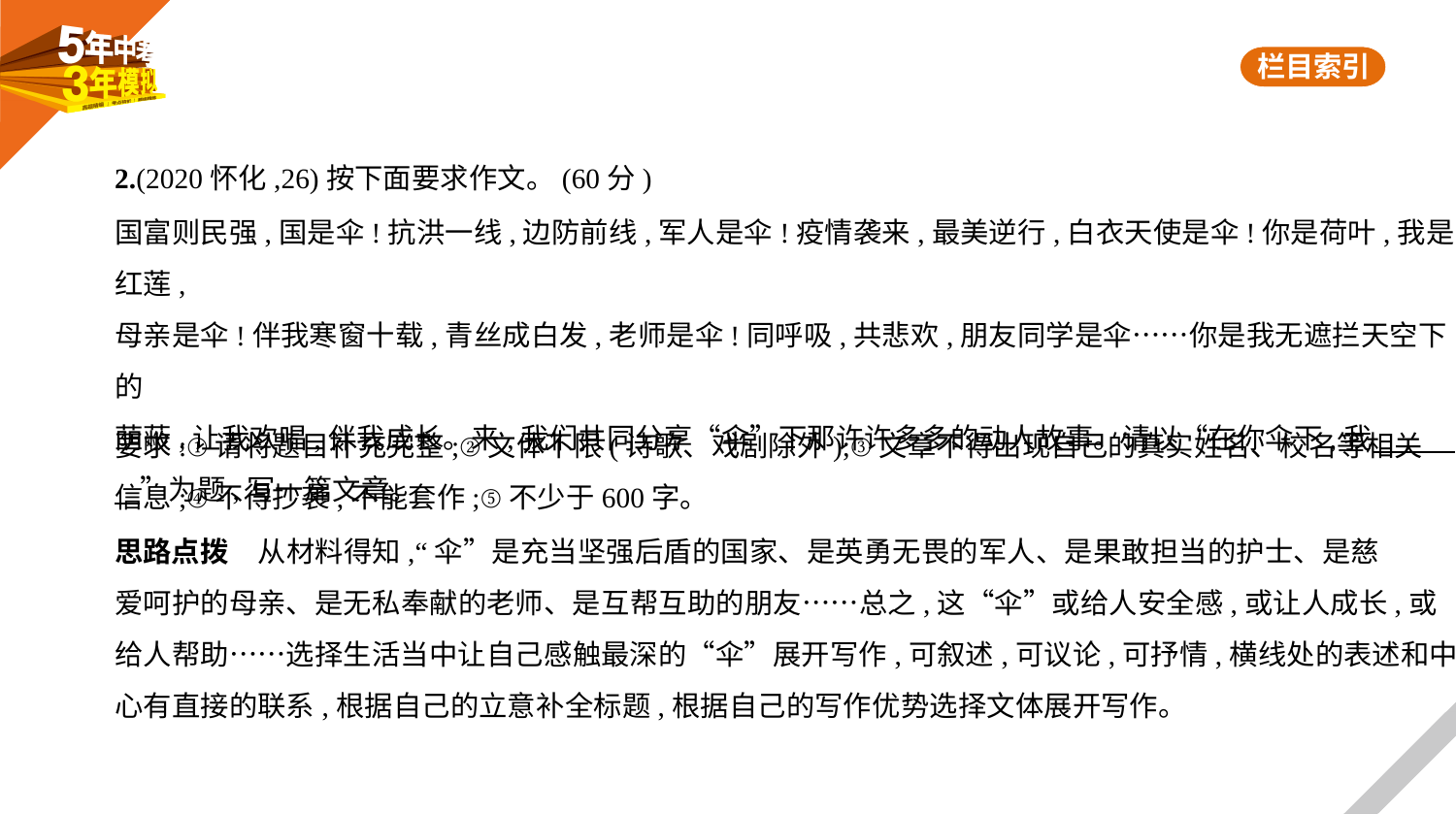

2.(2020怀化,26)按下面要求作文。(60分)
国富则民强,国是伞!抗洪一线,边防前线,军人是伞!疫情袭来,最美逆行,白衣天使是伞!你是荷叶,我是红莲,
母亲是伞!伴我寒窗十载,青丝成白发,老师是伞!同呼吸,共悲欢,朋友同学是伞……你是我无遮拦天空下的
荫蔽,让我欢唱,伴我成长。来,我们共同分享“伞”下那许许多多的动人故事。请以“在你伞下,我　　    
    ”为题,写一篇文章。
要求:①请将题目补充完整;②文体不限(诗歌、戏剧除外);③文章不得出现自己的真实姓名、校名等相关
信息;④不得抄袭,不能套作;⑤不少于600字。
思路点拨　从材料得知,“伞”是充当坚强后盾的国家、是英勇无畏的军人、是果敢担当的护士、是慈
爱呵护的母亲、是无私奉献的老师、是互帮互助的朋友……总之,这“伞”或给人安全感,或让人成长,或
给人帮助……选择生活当中让自己感触最深的“伞”展开写作,可叙述,可议论,可抒情,横线处的表述和中
心有直接的联系,根据自己的立意补全标题,根据自己的写作优势选择文体展开写作。